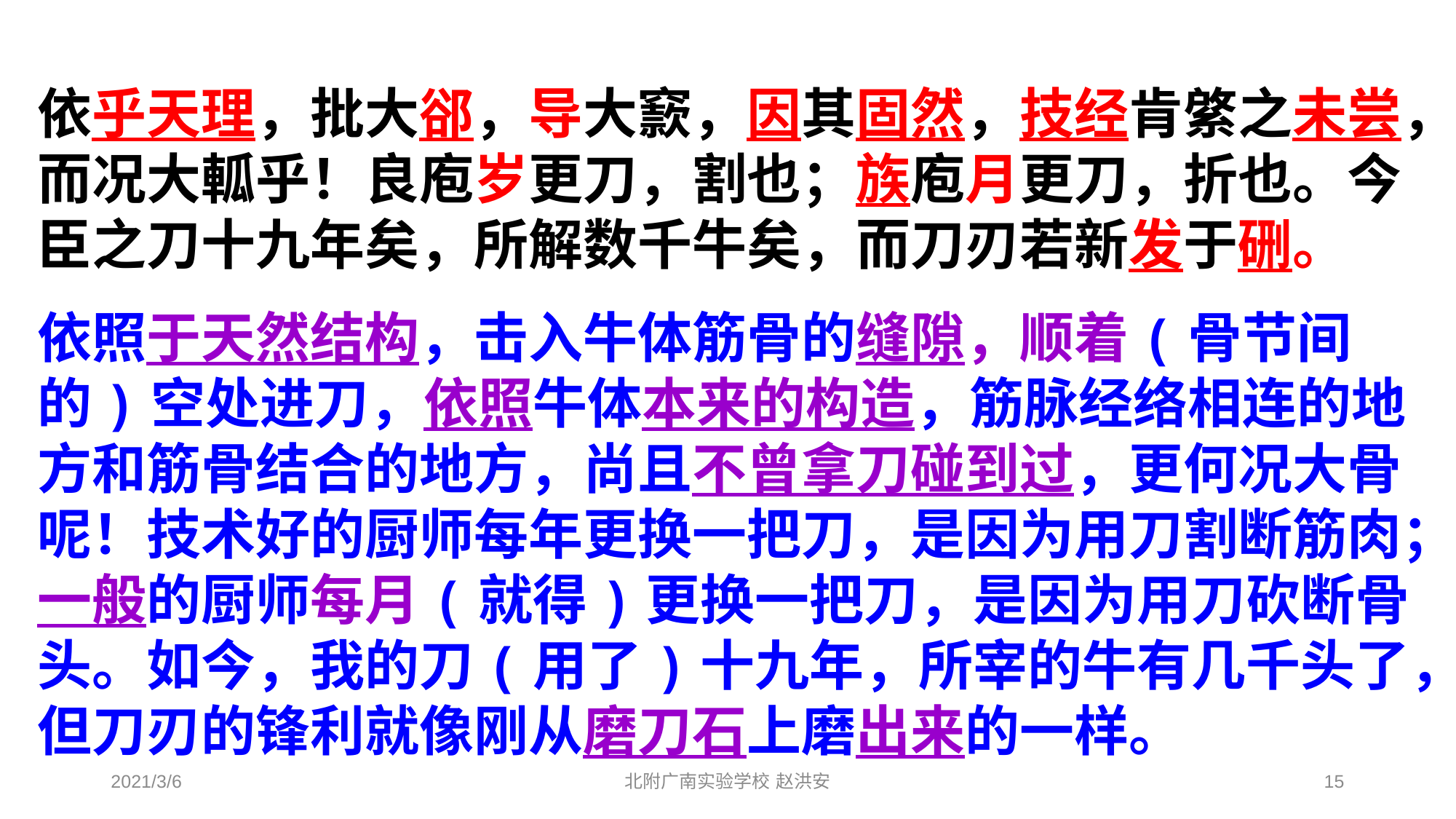

依乎天理，批大郤，导大窾，因其固然，技经肯綮之未尝，而况大軱乎！良庖岁更刀，割也；族庖月更刀，折也。今臣之刀十九年矣，所解数千牛矣，而刀刃若新发于硎。
依照于天然结构，击入牛体筋骨的缝隙，顺着(骨节间的)空处进刀，依照牛体本来的构造，筋脉经络相连的地方和筋骨结合的地方，尚且不曾拿刀碰到过，更何况大骨呢！技术好的厨师每年更换一把刀，是因为用刀割断筋肉；一般的厨师每月(就得)更换一把刀，是因为用刀砍断骨头。如今，我的刀(用了)十九年，所宰的牛有几千头了，但刀刃的锋利就像刚从磨刀石上磨出来的一样。
2021/3/6
北附广南实验学校 赵洪安
15